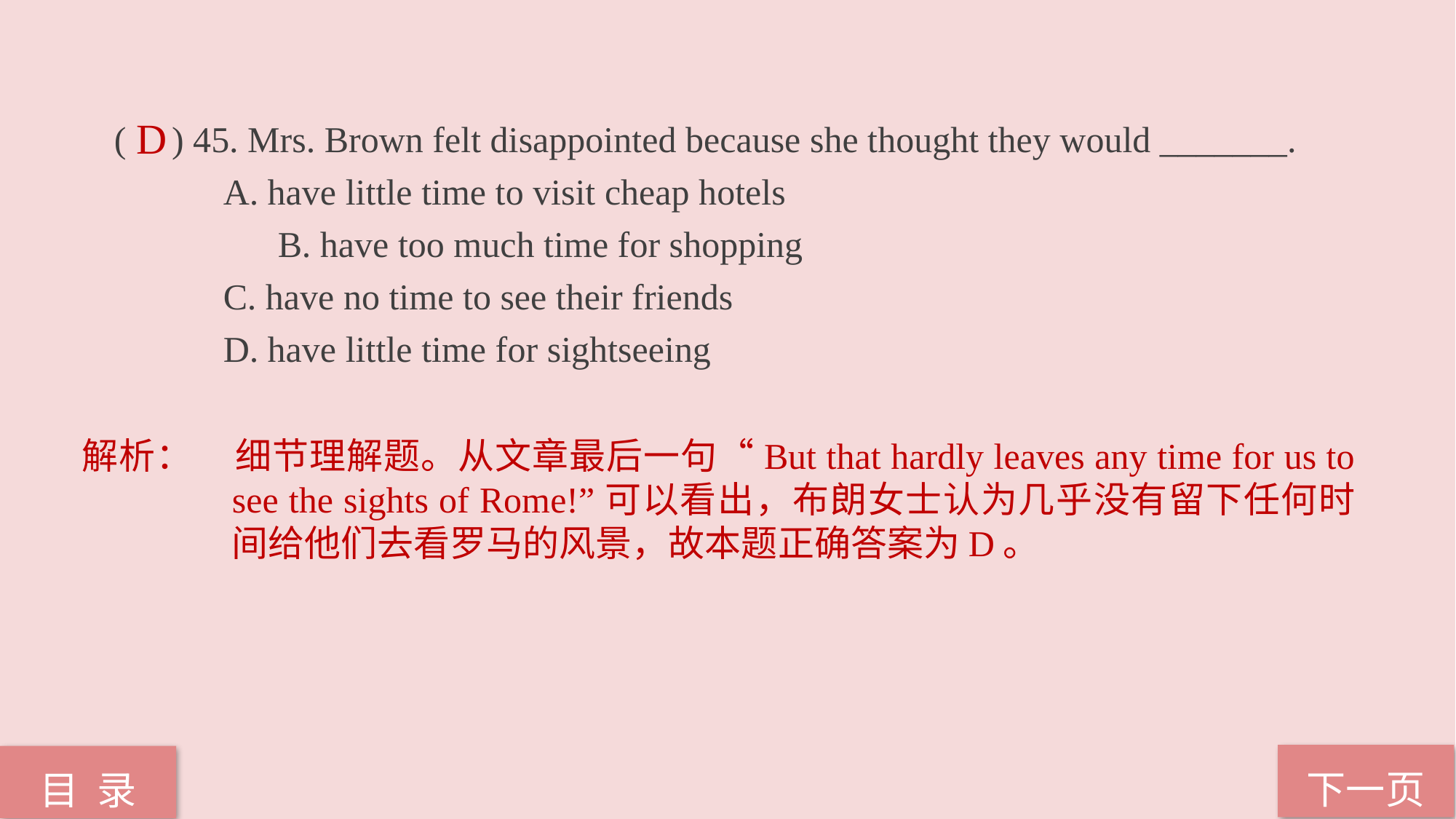

(     ) 45. Mrs. Brown felt disappointed because she thought they would _______.
	A. have little time to visit cheap hotels
	B. have too much time for shopping
	C. have no time to see their friends
	D. have little time for sightseeing
D
解析：	细节理解题。从文章最后一句“But that hardly leaves any time for us to see the sights of Rome!”可以看出，布朗女士认为几乎没有留下任何时间给他们去看罗马的风景，故本题正确答案为D。